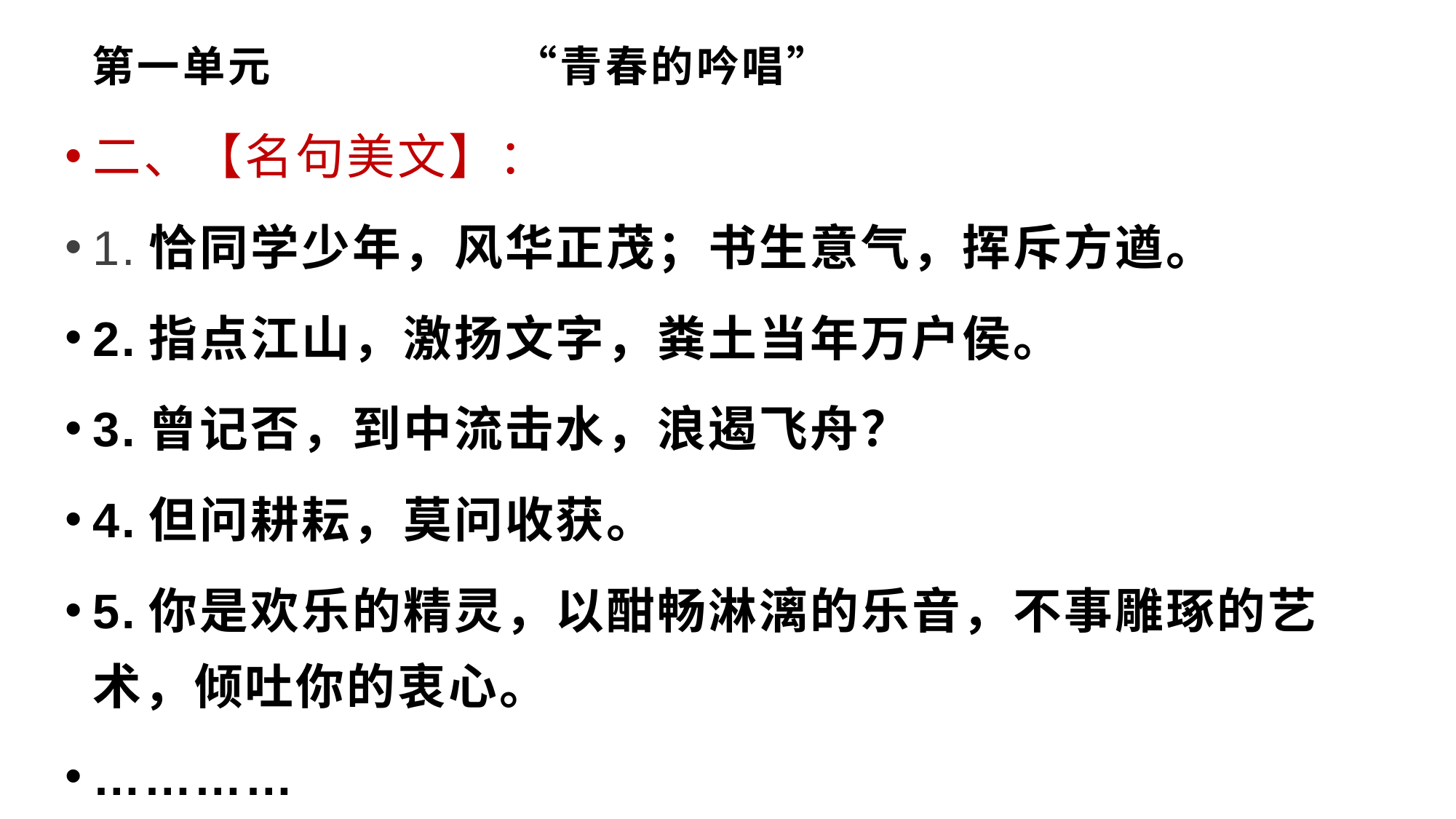

# 第一单元                   “青春的吟唱”
二、【名句美文】：
1.恰同学少年，风华正茂；书生意气，挥斥方遒。
2.指点江山，激扬文字，粪土当年万户侯。
3.曾记否，到中流击水，浪遏飞舟？
4.但问耕耘，莫问收获。
5.你是欢乐的精灵，以酣畅淋漓的乐音，不事雕琢的艺术，倾吐你的衷心。
…………